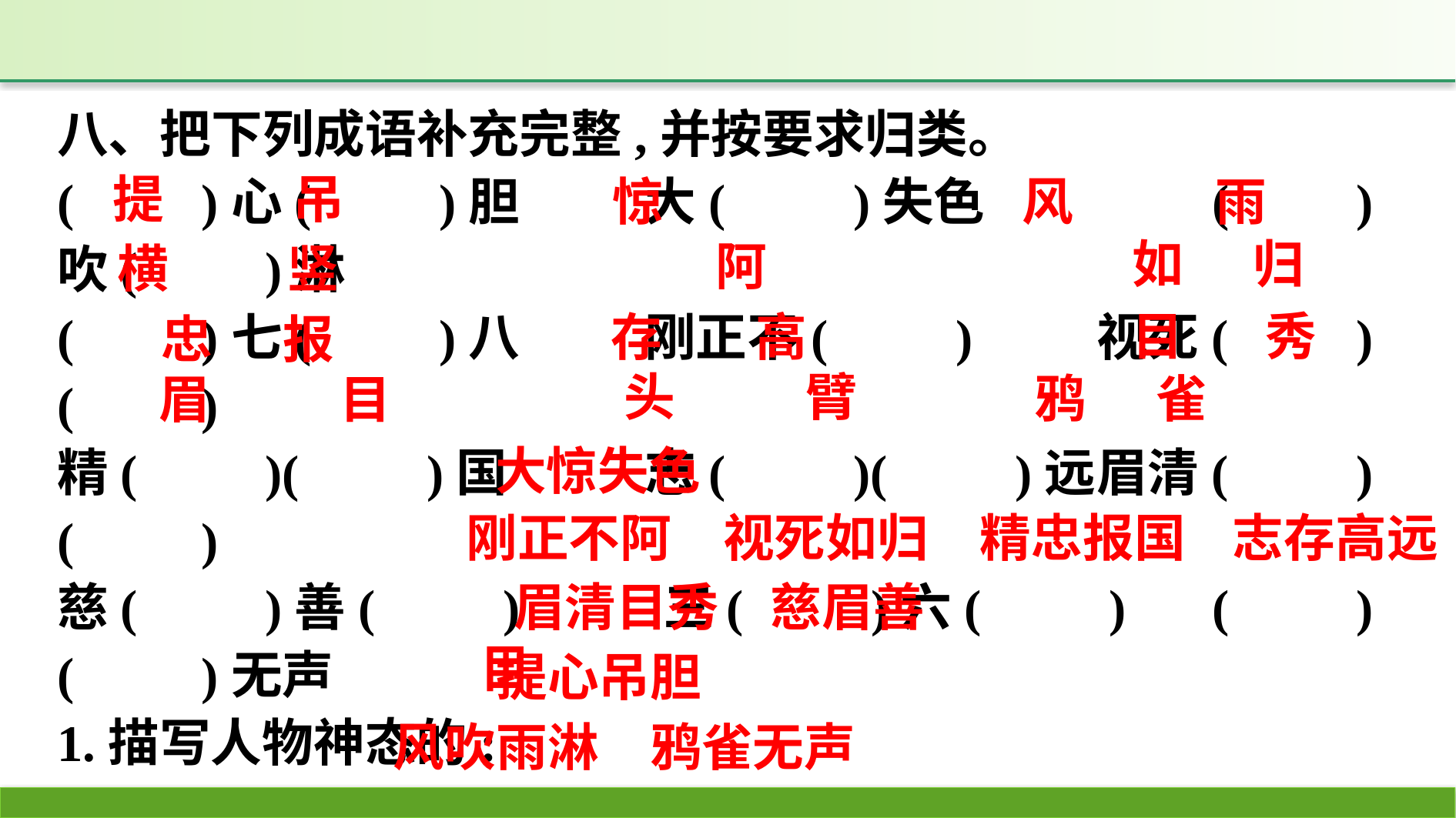

八、把下列成语补充完整,并按要求归类。
(　　)心(　　)胆	     大(　　)失色		(　　)吹(　　)淋
(　　)七(　　)八	     刚正不(　　)		视死(　　)(　　)
精(　　)(　　)国	     志(　　)(　　)远	眉清(　　) (　　)
慈(　　)善(　　)	     三(　　)六(　　)	(　　)(　　)无声
1.描写人物神态的: ___________________________________
2.描写人物品质的: ___________________________________
3.描写人物外貌的: ___________________________________
4.描写人物心理的:___________________________________
5.描写环境的:___________________________________
提          吊
惊
风           雨
如      归
阿
横          竖
目       秀
存        高
忠      报
头           臂
鸦      雀
眉          目
大惊失色
刚正不阿　视死如归　精忠报国    志存高远
眉清目秀　慈眉善目
提心吊胆
风吹雨淋　鸦雀无声